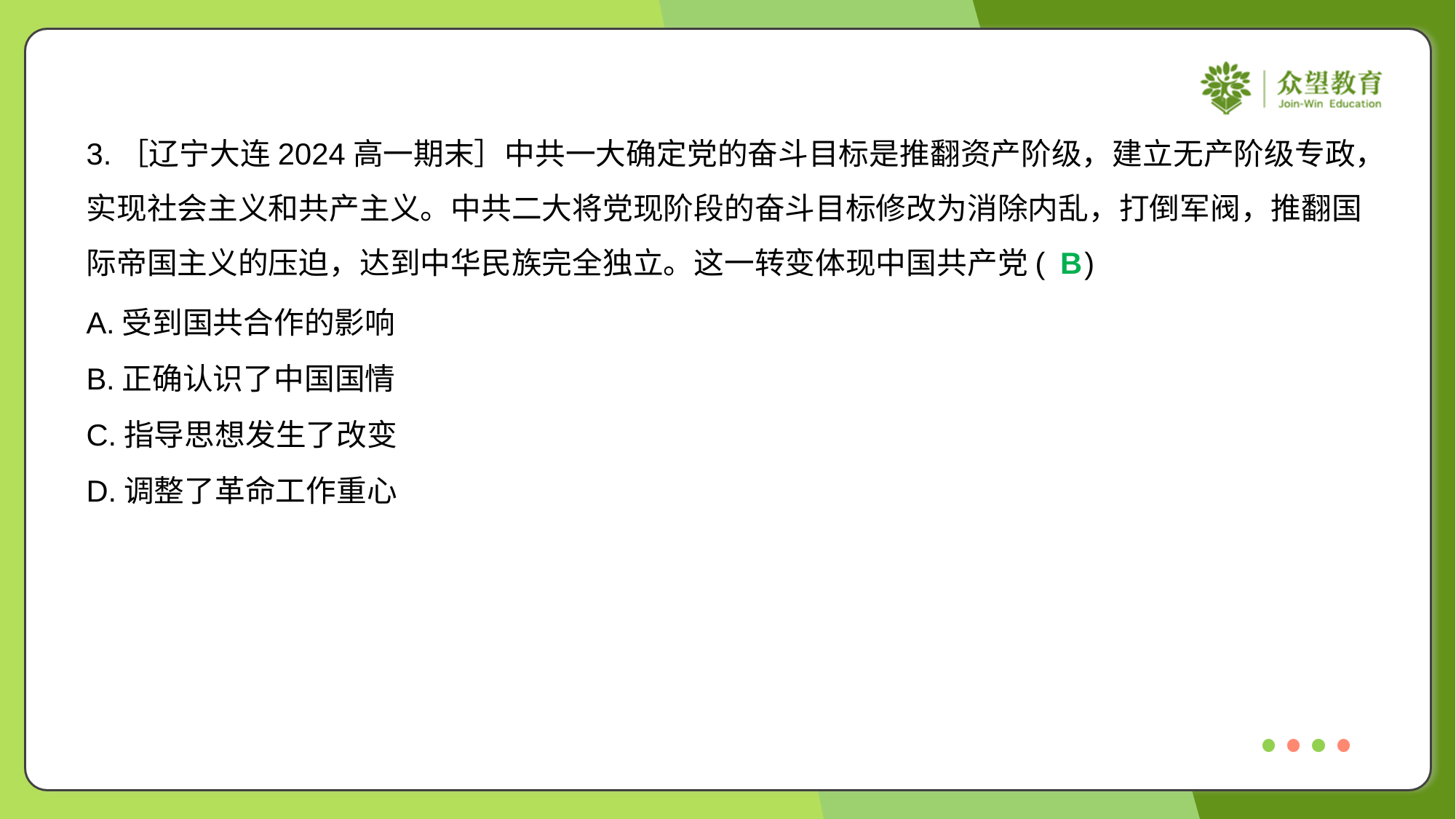

3.［辽宁大连2024高一期末］中共一大确定党的奋斗目标是推翻资产阶级，建立无产阶级专政，
实现社会主义和共产主义。中共二大将党现阶段的奋斗目标修改为消除内乱，打倒军阀，推翻国
际帝国主义的压迫，达到中华民族完全独立。这一转变体现中国共产党(     )
B
A.受到国共合作的影响
B.正确认识了中国国情
C.指导思想发生了改变
D.调整了革命工作重心